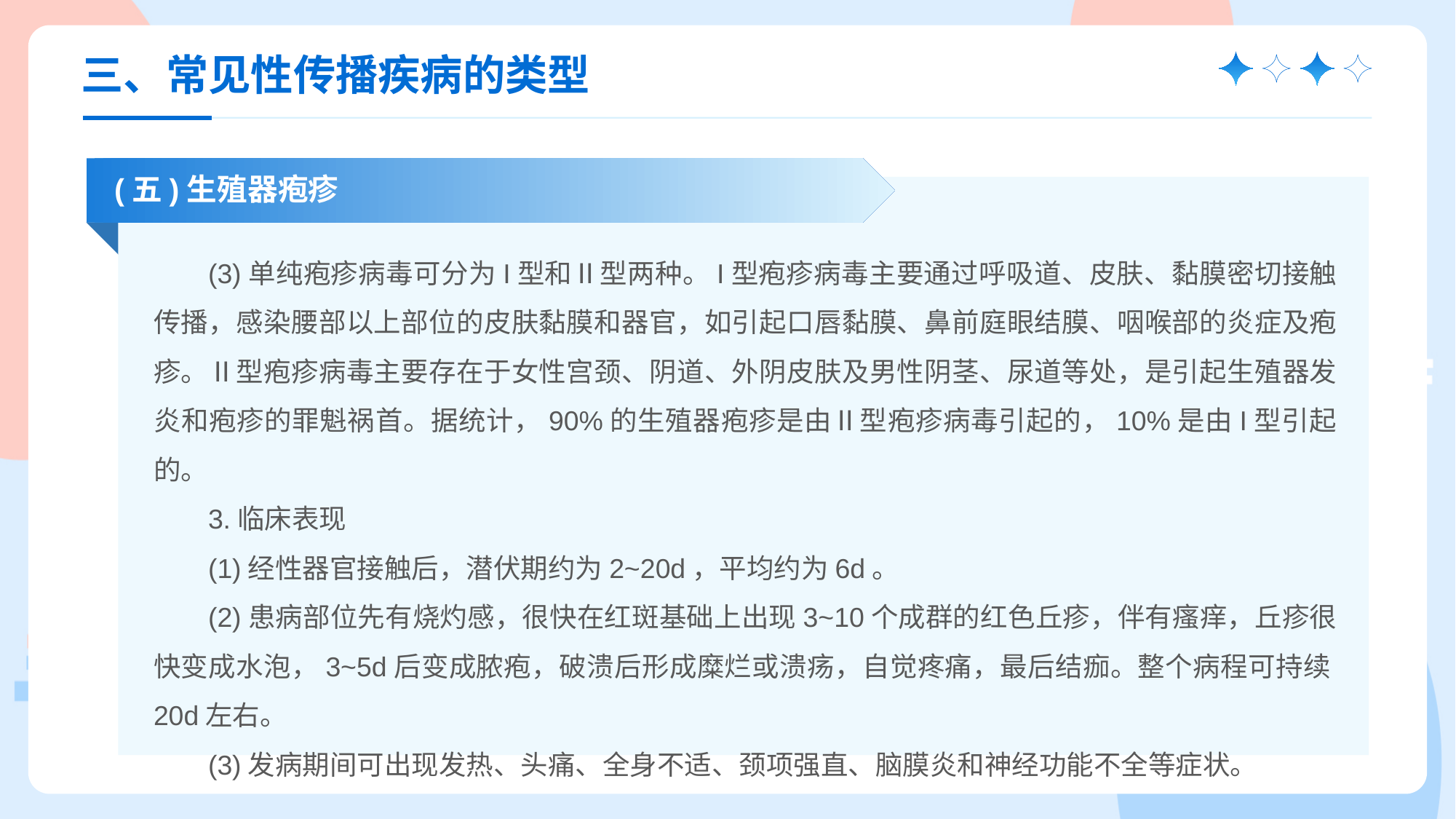

三、常见性传播疾病的类型
(五)生殖器疱疹

(3)单纯疱疹病毒可分为I型和Ⅱ型两种。I型疱疹病毒主要通过呼吸道、皮肤、黏膜密切接触传播，感染腰部以上部位的皮肤黏膜和器官，如引起口唇黏膜、鼻前庭眼结膜、咽喉部的炎症及疱疹。Ⅱ型疱疹病毒主要存在于女性宫颈、阴道、外阴皮肤及男性阴茎、尿道等处，是引起生殖器发炎和疱疹的罪魁祸首。据统计，90%的生殖器疱疹是由Ⅱ型疱疹病毒引起的，10%是由I型引起的。
3.临床表现
(1)经性器官接触后，潜伏期约为2~20d，平均约为6d。
(2)患病部位先有烧灼感，很快在红斑基础上出现3~10个成群的红色丘疹，伴有瘙痒，丘疹很快变成水泡，3~5d后变成脓疱，破溃后形成糜烂或溃疡，自觉疼痛，最后结痂。整个病程可持续20d左右。
(3)发病期间可出现发热、头痛、全身不适、颈项强直、脑膜炎和神经功能不全等症状。